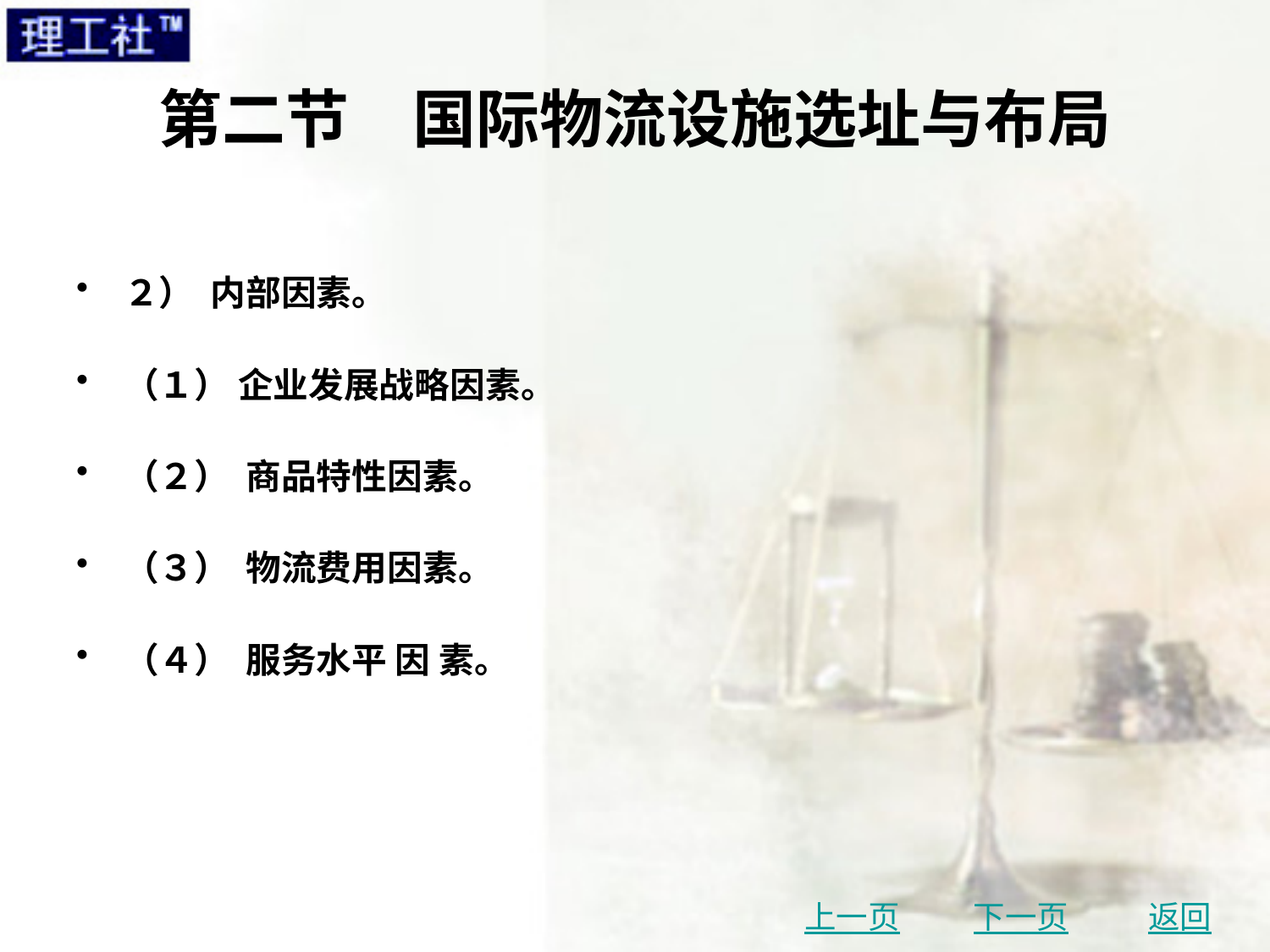

# 第二节　国际物流设施选址与布局
２）  内部因素。
（１） 企业发展战略因素。
（２）  商品特性因素。
（３）  物流费用因素。
（４）  服务水平 因 素。
上一页
下一页
返回